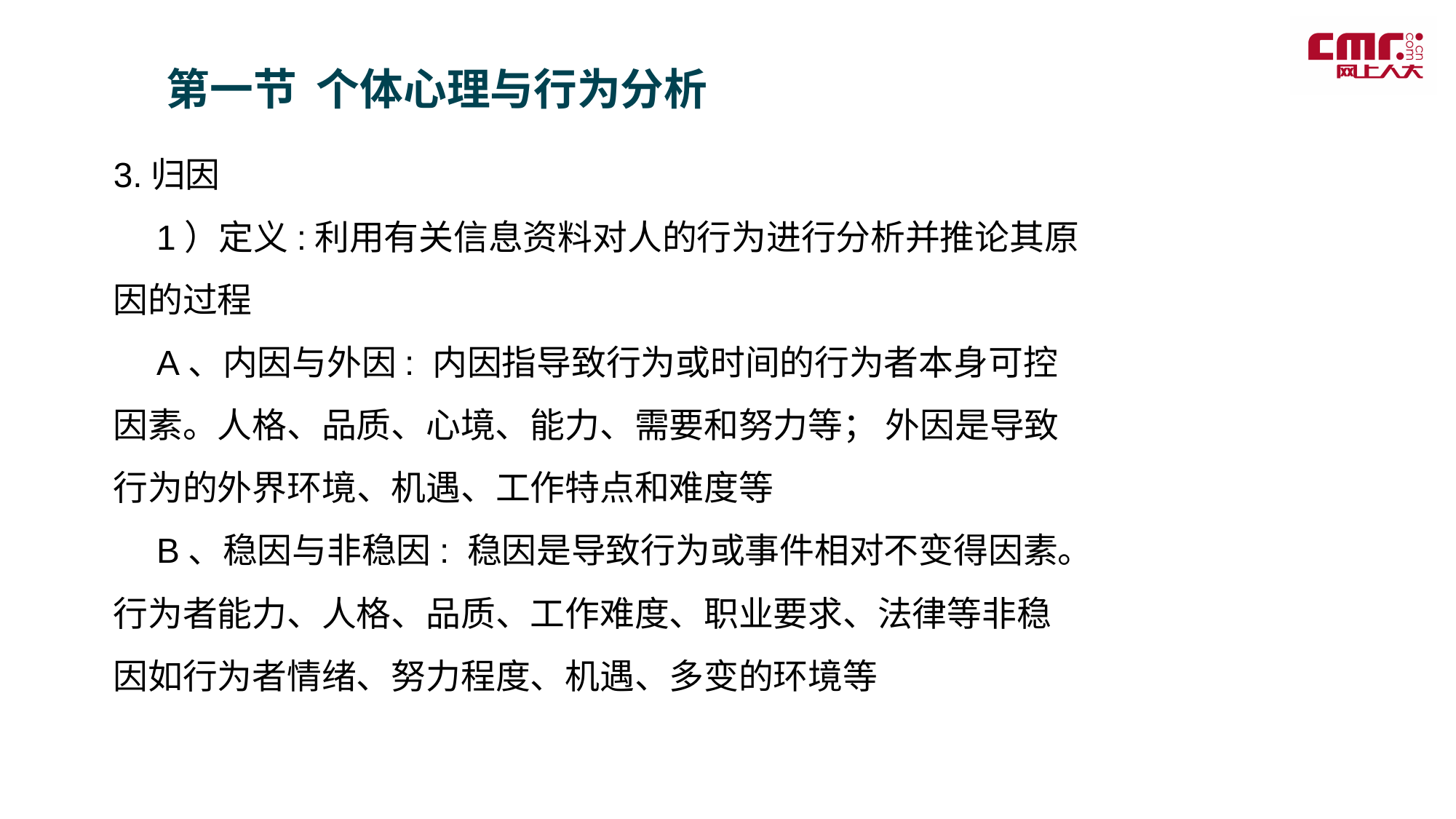

第一节  个体心理与行为分析
3.归因
　1）定义:利用有关信息资料对人的行为进行分析并推论其原因的过程
　A、内因与外因: 内因指导致行为或时间的行为者本身可控因素。人格、品质、心境、能力、需要和努力等； 外因是导致行为的外界环境、机遇、工作特点和难度等
　B、稳因与非稳因: 稳因是导致行为或事件相对不变得因素。行为者能力、人格、品质、工作难度、职业要求、法律等非稳因如行为者情绪、努力程度、机遇、多变的环境等